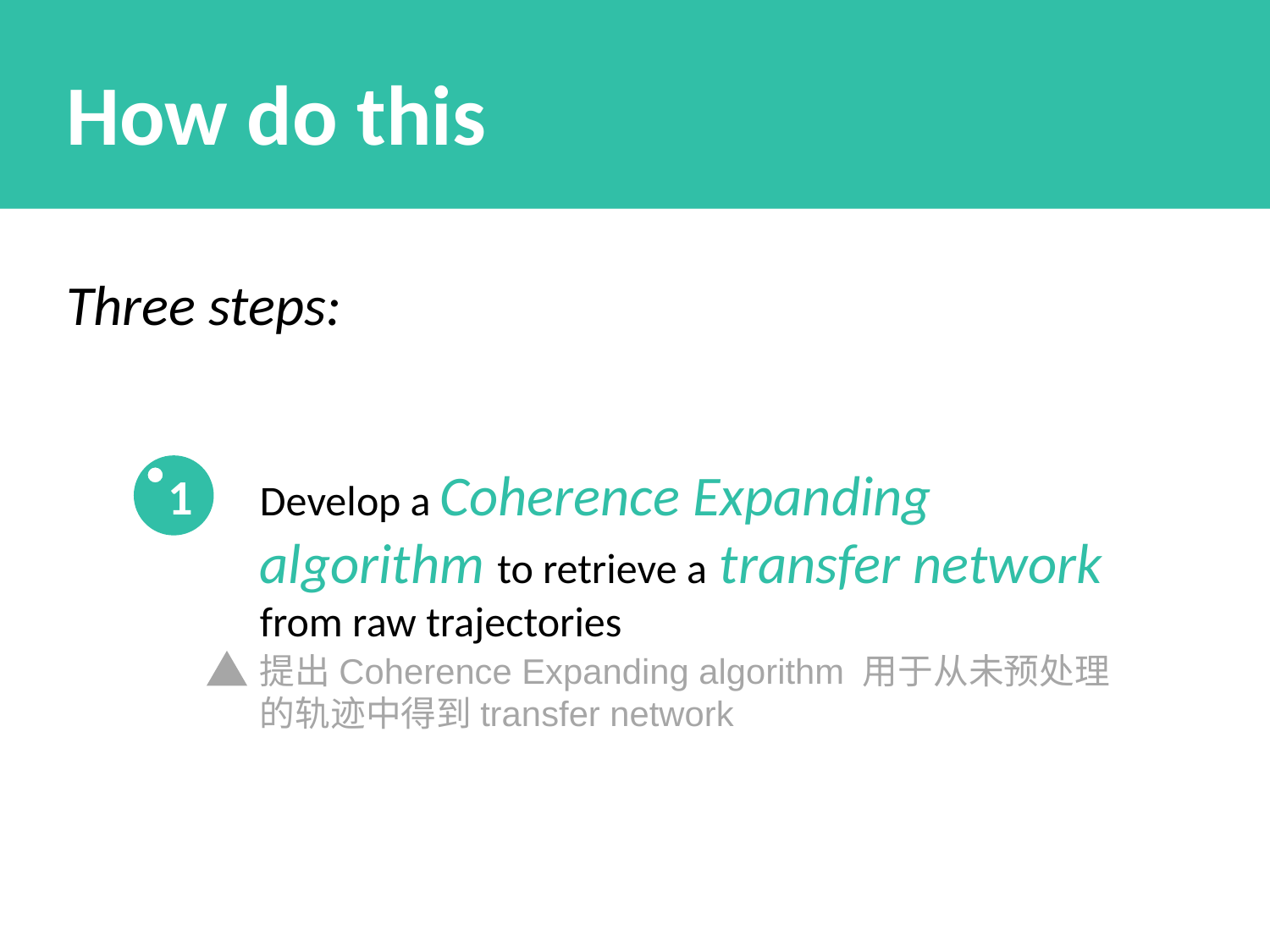

How do this
Three steps:
Develop a Coherence Expanding algorithm to retrieve a transfer network from raw trajectories
提出Coherence Expanding algorithm 用于从未预处理的轨迹中得到transfer network

1